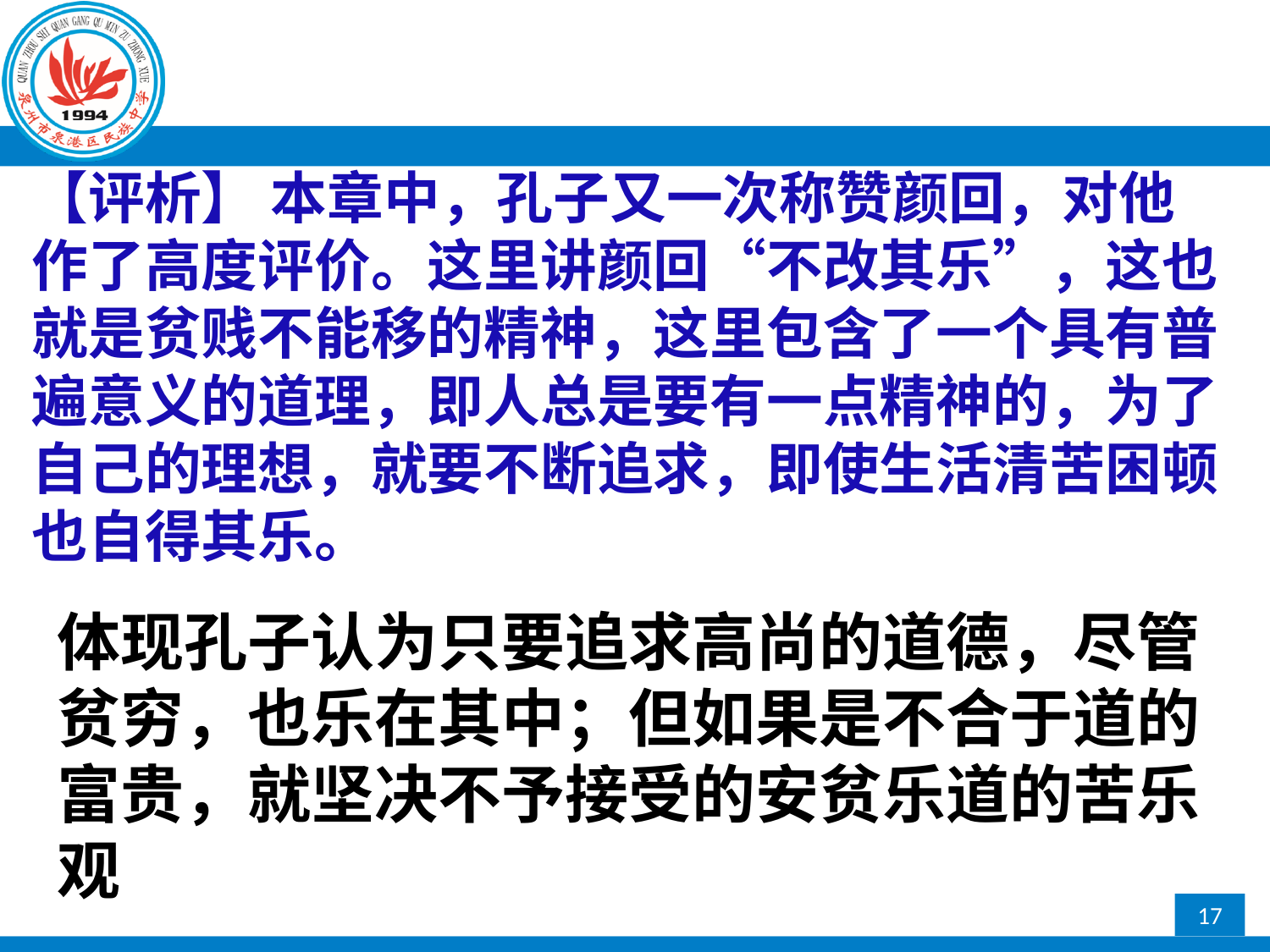

【评析】 本章中，孔子又一次称赞颜回，对他作了高度评价。这里讲颜回“不改其乐”，这也就是贫贱不能移的精神，这里包含了一个具有普遍意义的道理，即人总是要有一点精神的，为了自己的理想，就要不断追求，即使生活清苦困顿也自得其乐。
体现孔子认为只要追求高尚的道德，尽管贫穷，也乐在其中；但如果是不合于道的富贵，就坚决不予接受的安贫乐道的苦乐观